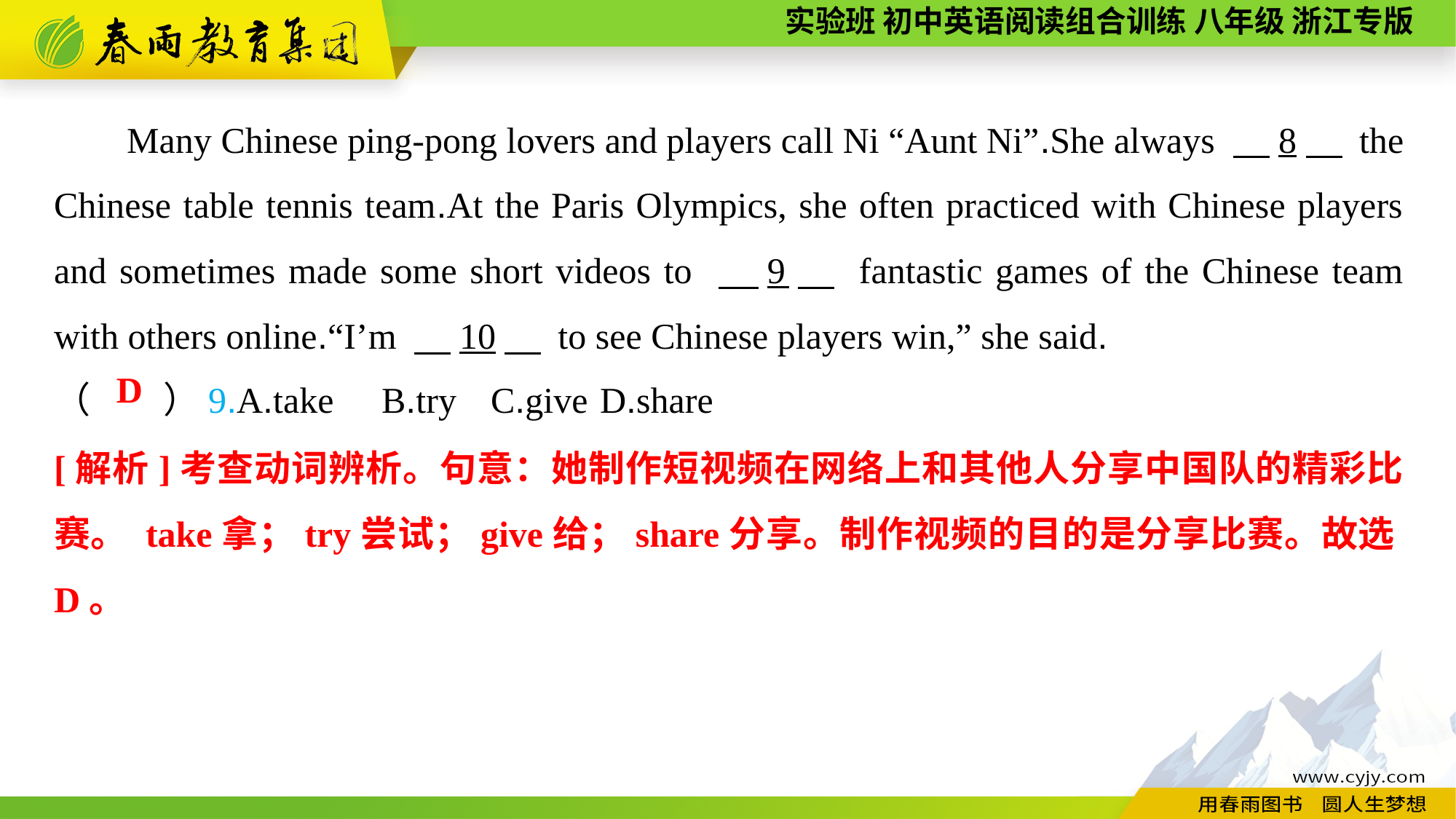

Many Chinese ping-pong lovers and players call Ni “Aunt Ni”.She always 　8　 the Chinese table tennis team.At the Paris Olympics, she often practiced with Chinese players and sometimes made some short videos to 　9　 fantastic games of the Chinese team with others online.“I’m 　10　 to see Chinese players win,” she said.
（　　）9.A.take	B.try	C.give	D.share
D
[解析]考查动词辨析。句意：她制作短视频在网络上和其他人分享中国队的精彩比赛。 take拿；try尝试；give给；share分享。制作视频的目的是分享比赛。故选D。